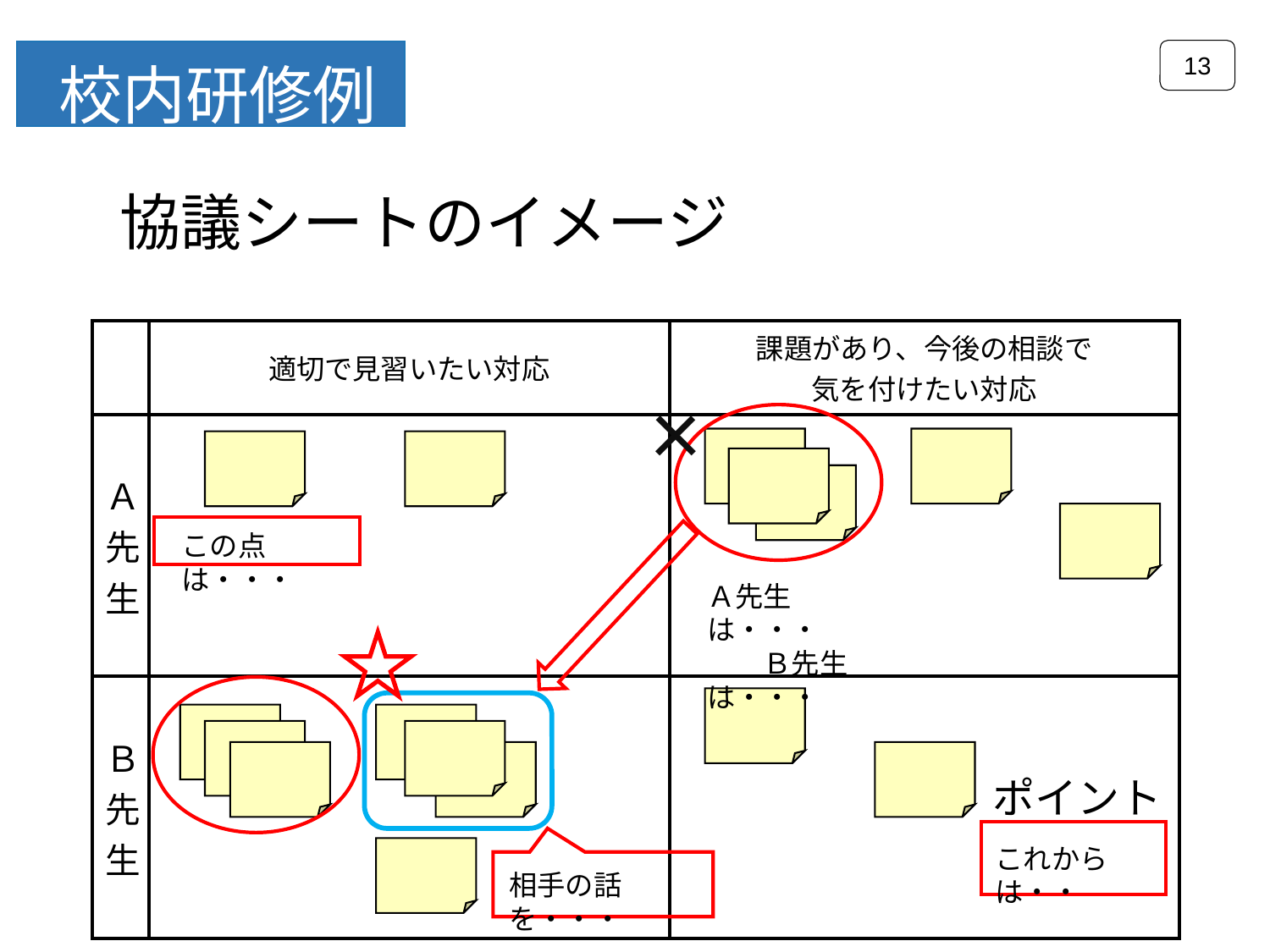

13
 校内研修例
協議シートのイメージ
|  | 適切で見習いたい対応 | 課題があり、今後の相談で 気を付けたい対応 |
| --- | --- | --- |
| Ａ先生 |  |  |
| Ｂ先生 |  |  |
×

この点は・・・
Ａ先生は・・・
　　Ｂ先生は・・・

ポイント

これからは・・

相手の話を・・・